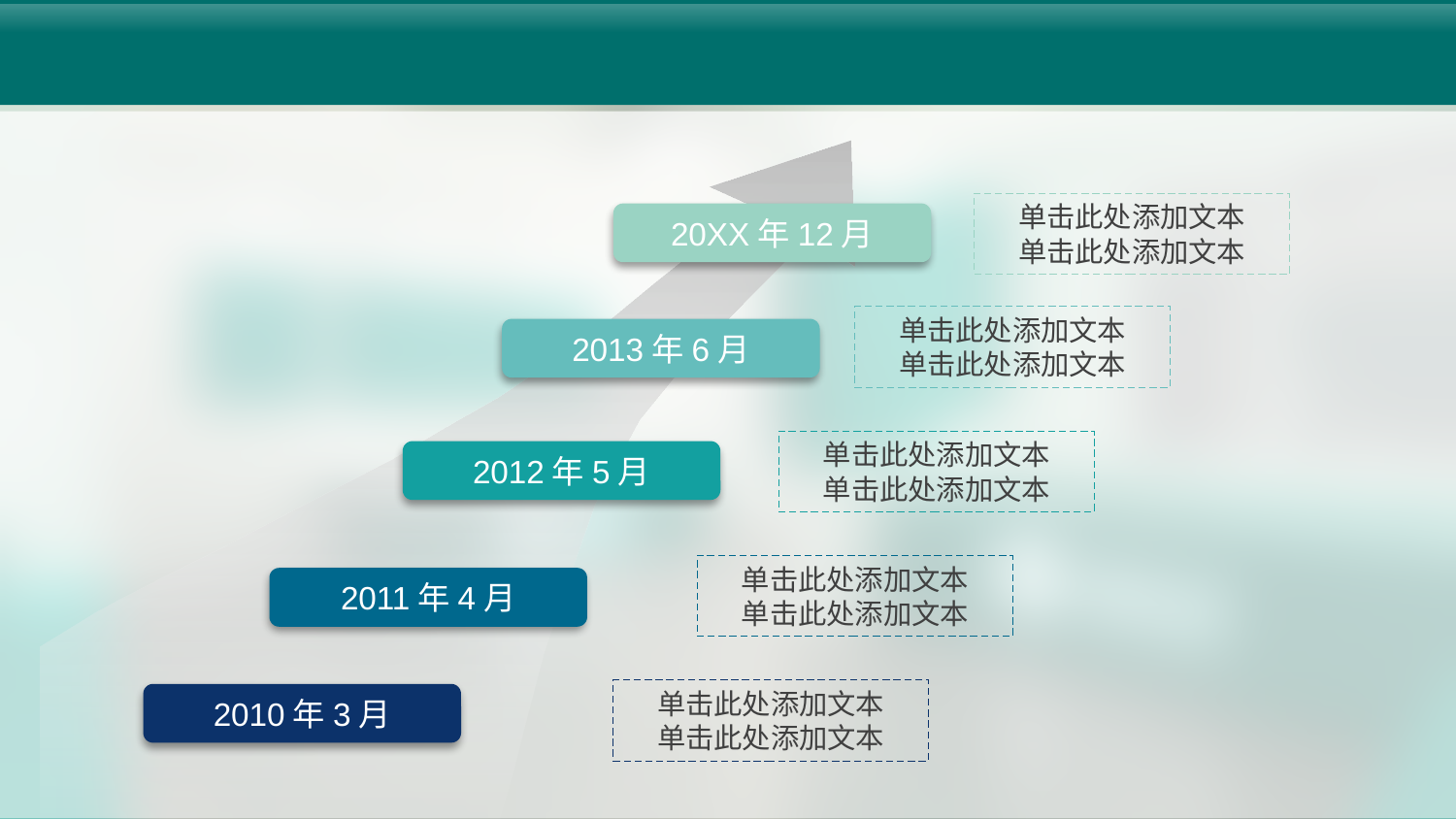

单击此处添加文本
单击此处添加文本
20XX年12月
单击此处添加文本
单击此处添加文本
2013年6月
单击此处添加文本
单击此处添加文本
2012年5月
单击此处添加文本
单击此处添加文本
2011年4月
单击此处添加文本
单击此处添加文本
2010年3月